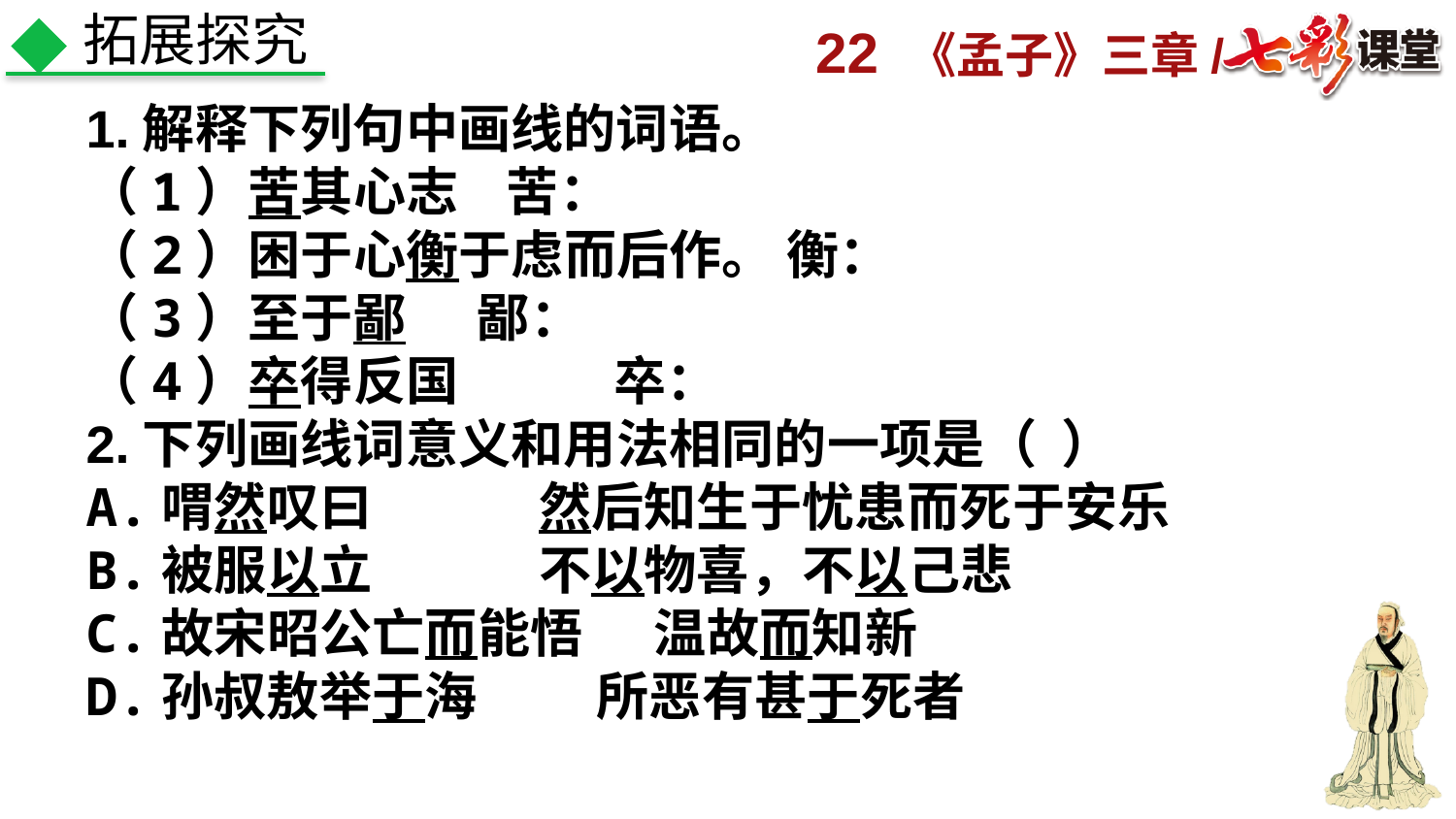

拓展探究

1.解释下列句中画线的词语。
（1）苦其心志    苦：
（2）困于心衡于虑而后作。 衡：
（3）至于鄙      鄙：
（4）卒得反国             卒：
2.下列画线词意义和用法相同的一项是（  ）
A.喟然叹曰              然后知生于忧患而死于安乐
B.被服以立              不以物喜，不以己悲
C.故宋昭公亡而能悟      温故而知新
D.孙叔敖举于海          所恶有甚于死者